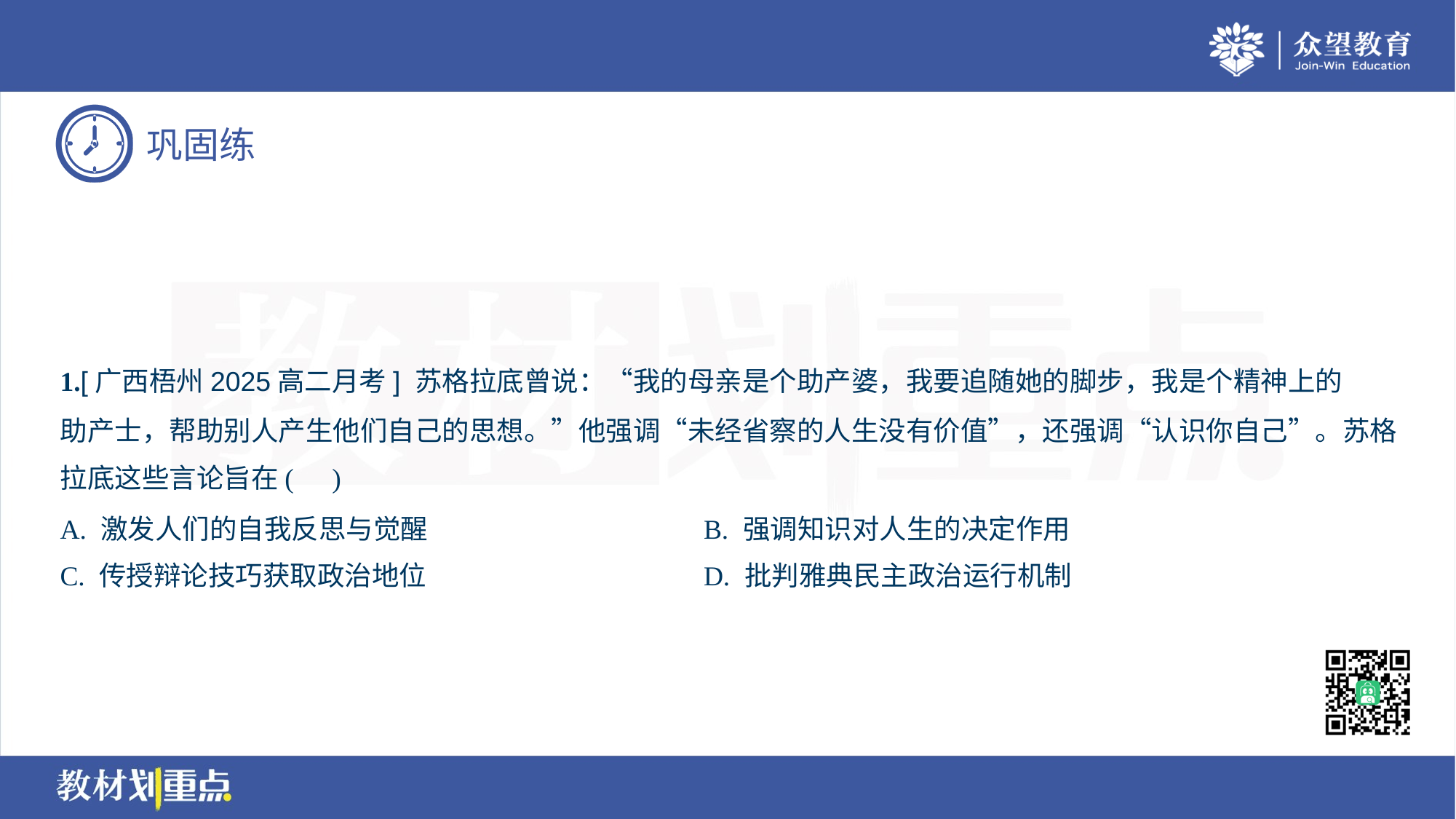

1.[广西梧州2025高二月考] 苏格拉底曾说：“我的母亲是个助产婆，我要追随她的脚步，我是个精神上的
助产士，帮助别人产生他们自己的思想。”他强调“未经省察的人生没有价值”，还强调“认识你自己”。苏格
拉底这些言论旨在(     )
A. 激发人们的自我反思与觉醒	B. 强调知识对人生的决定作用
C. 传授辩论技巧获取政治地位	D. 批判雅典民主政治运行机制